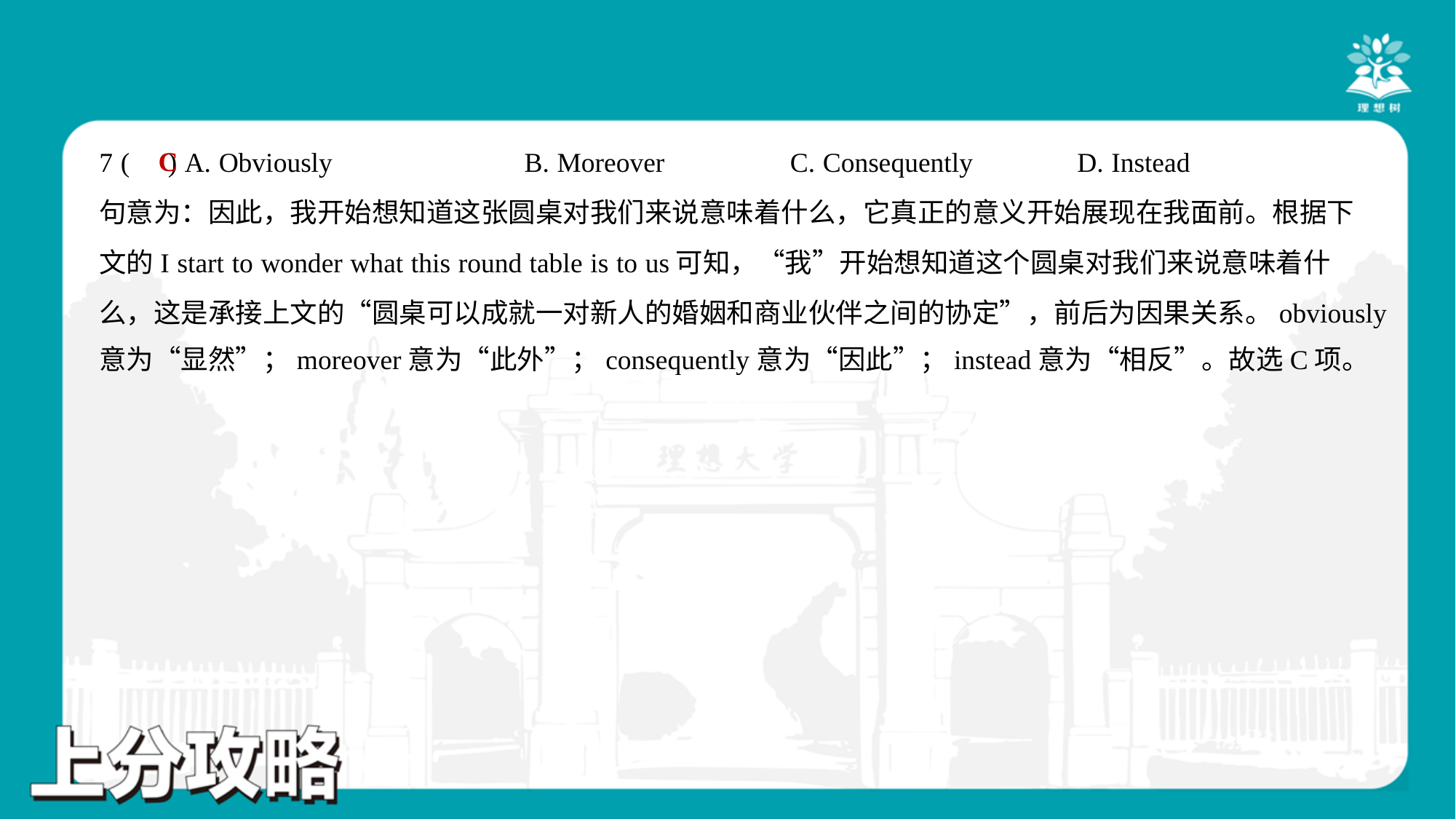

C
7 (     ) A. Obviously	B. Moreover	C. Consequently	D. Instead
句意为：因此，我开始想知道这张圆桌对我们来说意味着什么，它真正的意义开始展现在我面前。根据下
文的I start to wonder what this round table is to us可知，“我”开始想知道这个圆桌对我们来说意味着什
么，这是承接上文的“圆桌可以成就一对新人的婚姻和商业伙伴之间的协定”，前后为因果关系。obviously
意为“显然”；moreover意为“此外”；consequently意为“因此”；instead意为“相反”。故选C项。